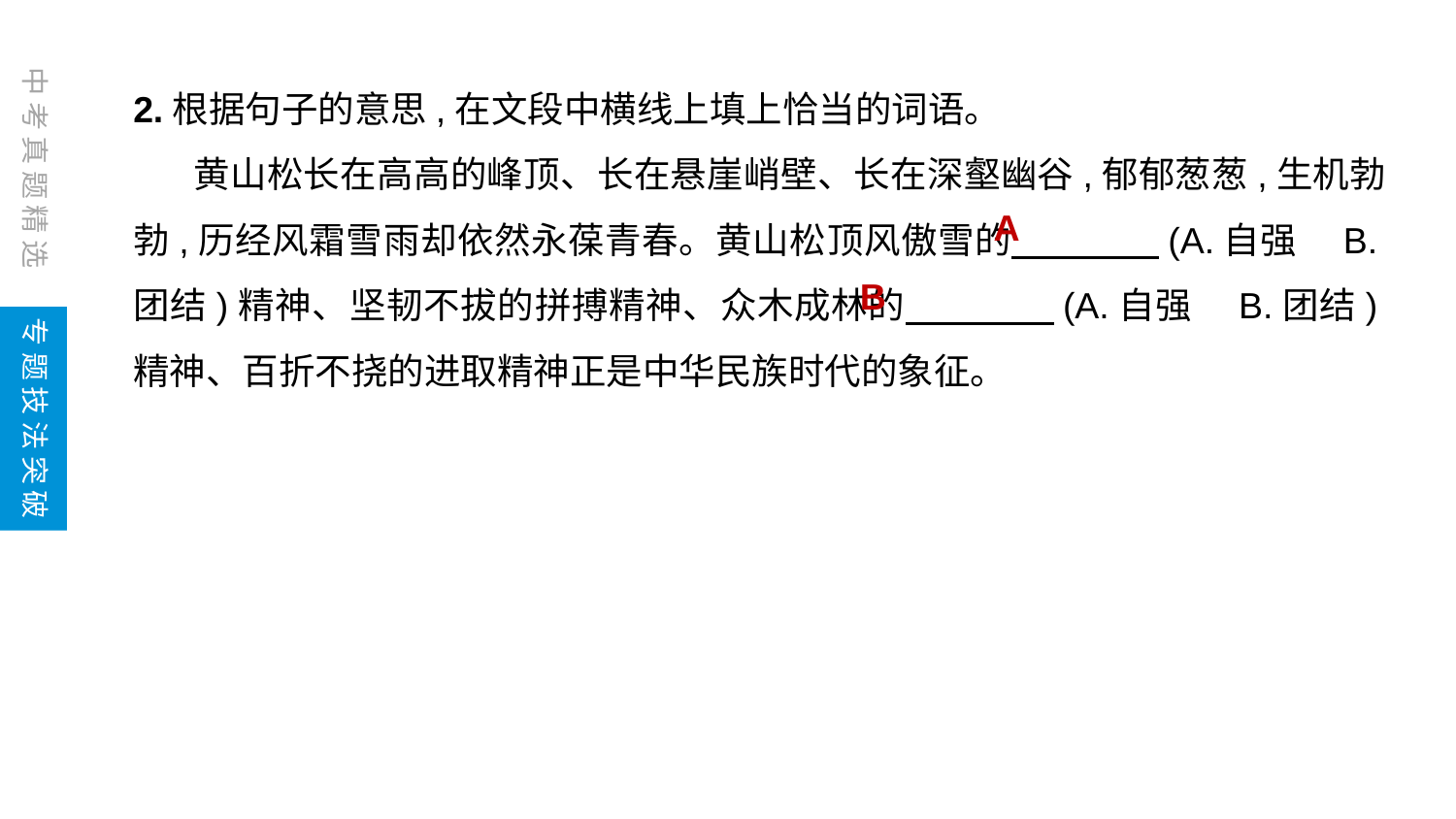

中考真题精选
2.根据句子的意思,在文段中横线上填上恰当的词语。
      黄山松长在高高的峰顶、长在悬崖峭壁、长在深壑幽谷,郁郁葱葱,生机勃勃,历经风霜雪雨却依然永葆青春。黄山松顶风傲雪的　　　　(A.自强　B.团结)精神、坚韧不拔的拼搏精神、众木成林的　　　　(A.自强　B.团结)精神、百折不挠的进取精神正是中华民族时代的象征。
A
B

专题技法突破